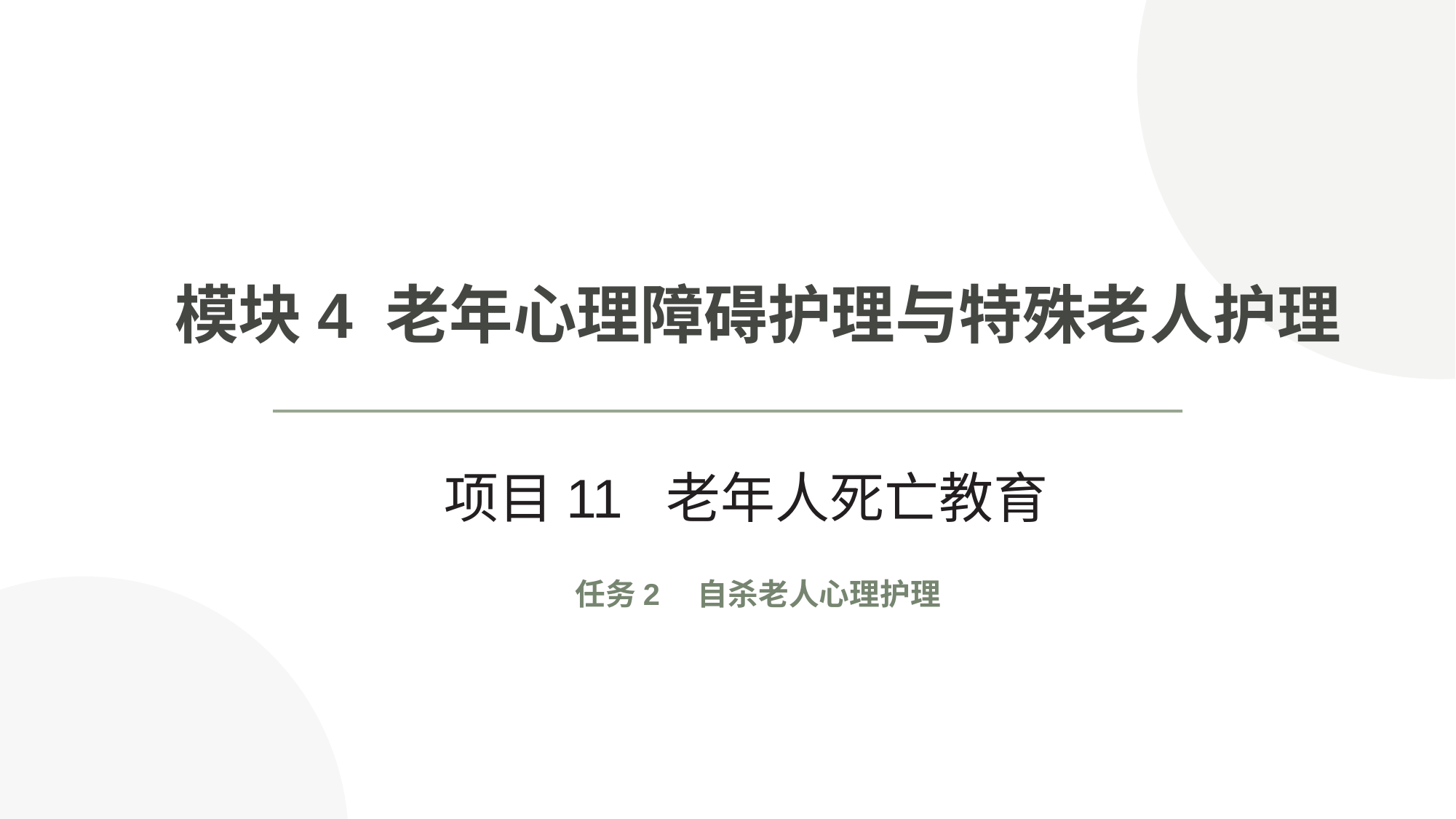

模块4 老年心理障碍护理与特殊老人护理

项目11  老年人死亡教育
任务2　自杀老人心理护理